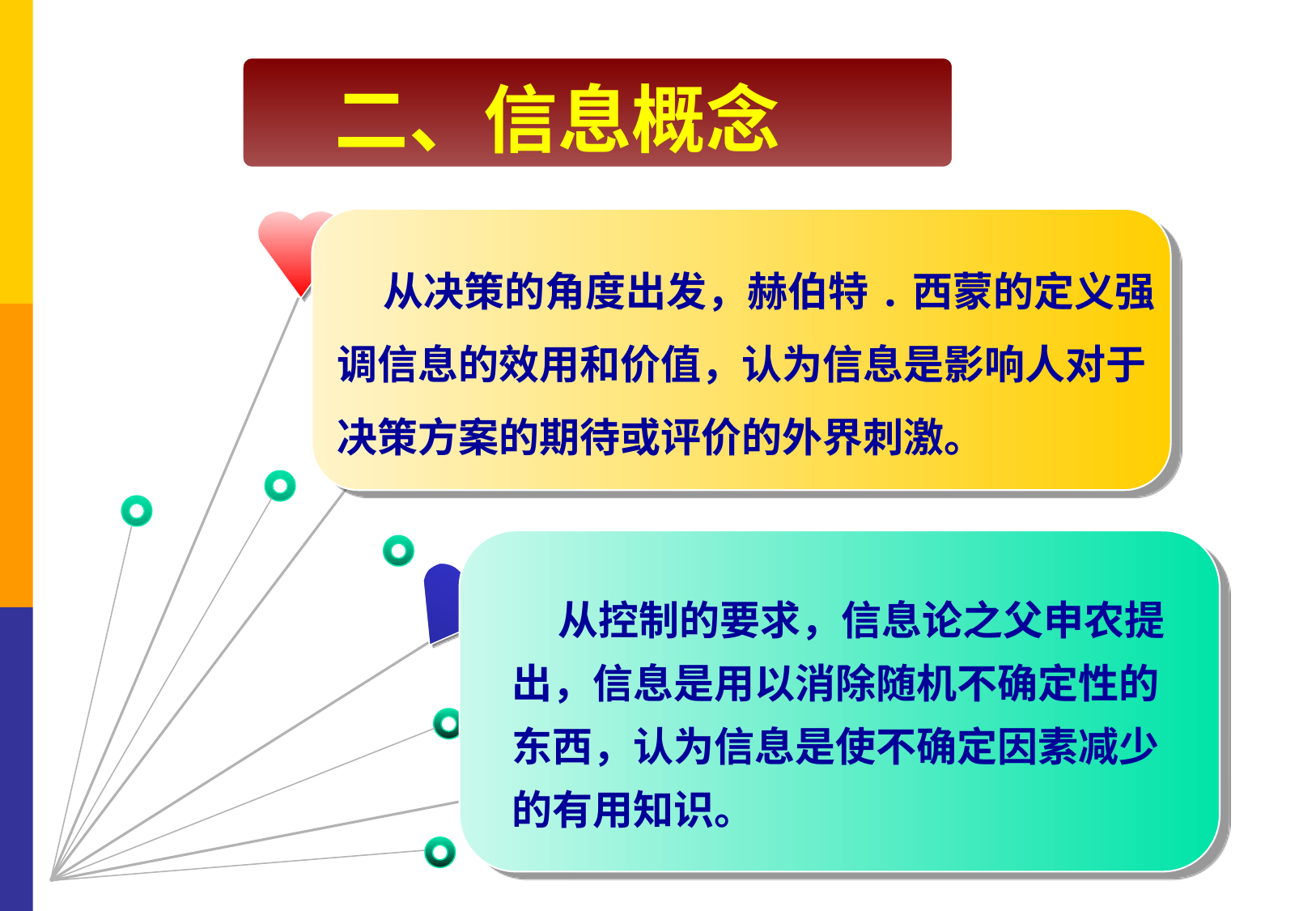

# 二、信息概念

    从决策的角度出发，赫伯特.西蒙的定义强调信息的效用和价值，认为信息是影响人对于决策方案的期待或评价的外界刺激。

    从控制的要求，信息论之父申农提出，信息是用以消除随机不确定性的东西，认为信息是使不确定因素减少的有用知识。